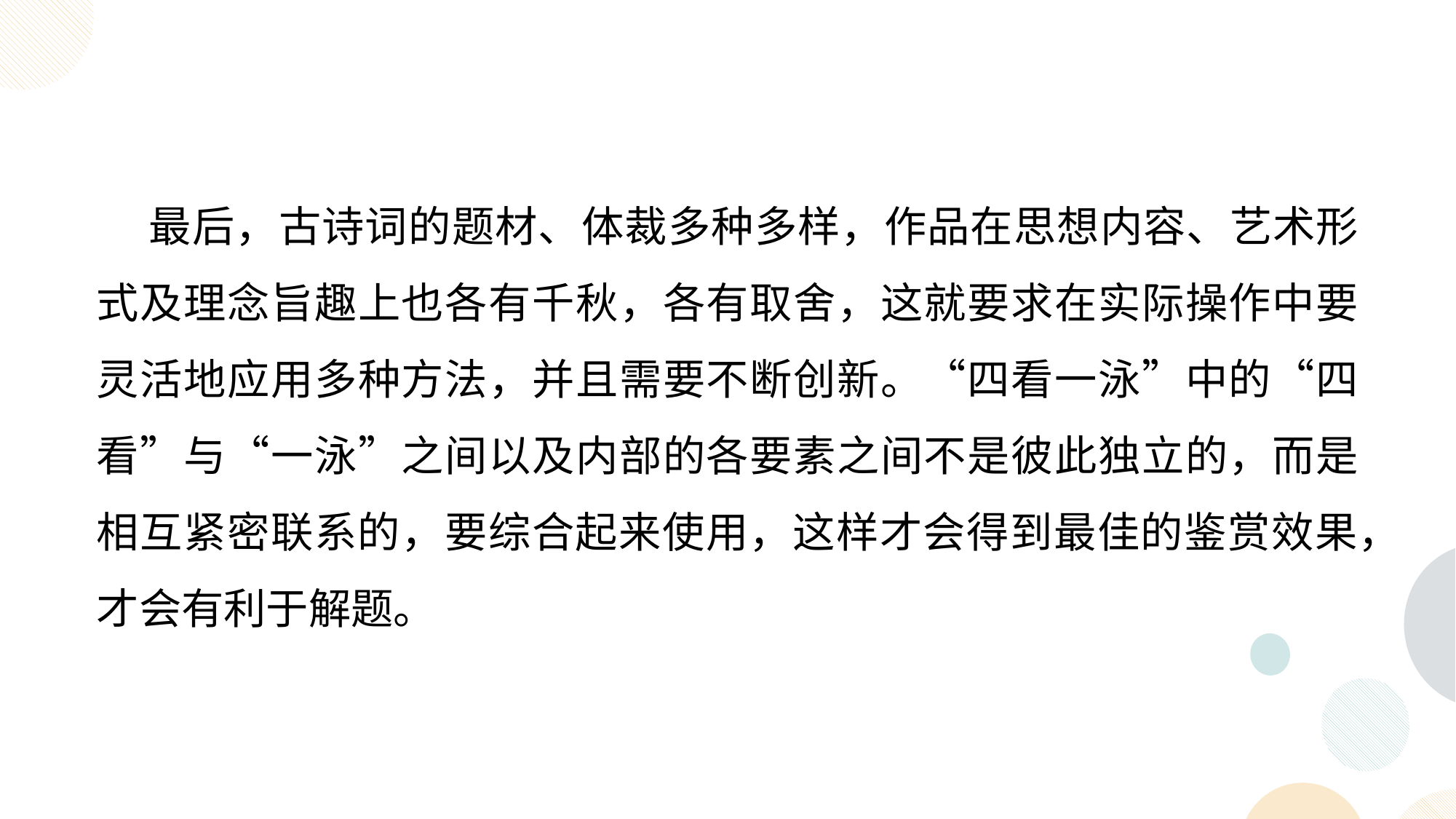

最后，古诗词的题材、体裁多种多样，作品在思想内容、艺术形式及理念旨趣上也各有千秋，各有取舍，这就要求在实际操作中要灵活地应用多种方法，并且需要不断创新。“四看一泳”中的“四看”与“一泳”之间以及内部的各要素之间不是彼此独立的，而是相互紧密联系的，要综合起来使用，这样才会得到最佳的鉴赏效果，才会有利于解题。